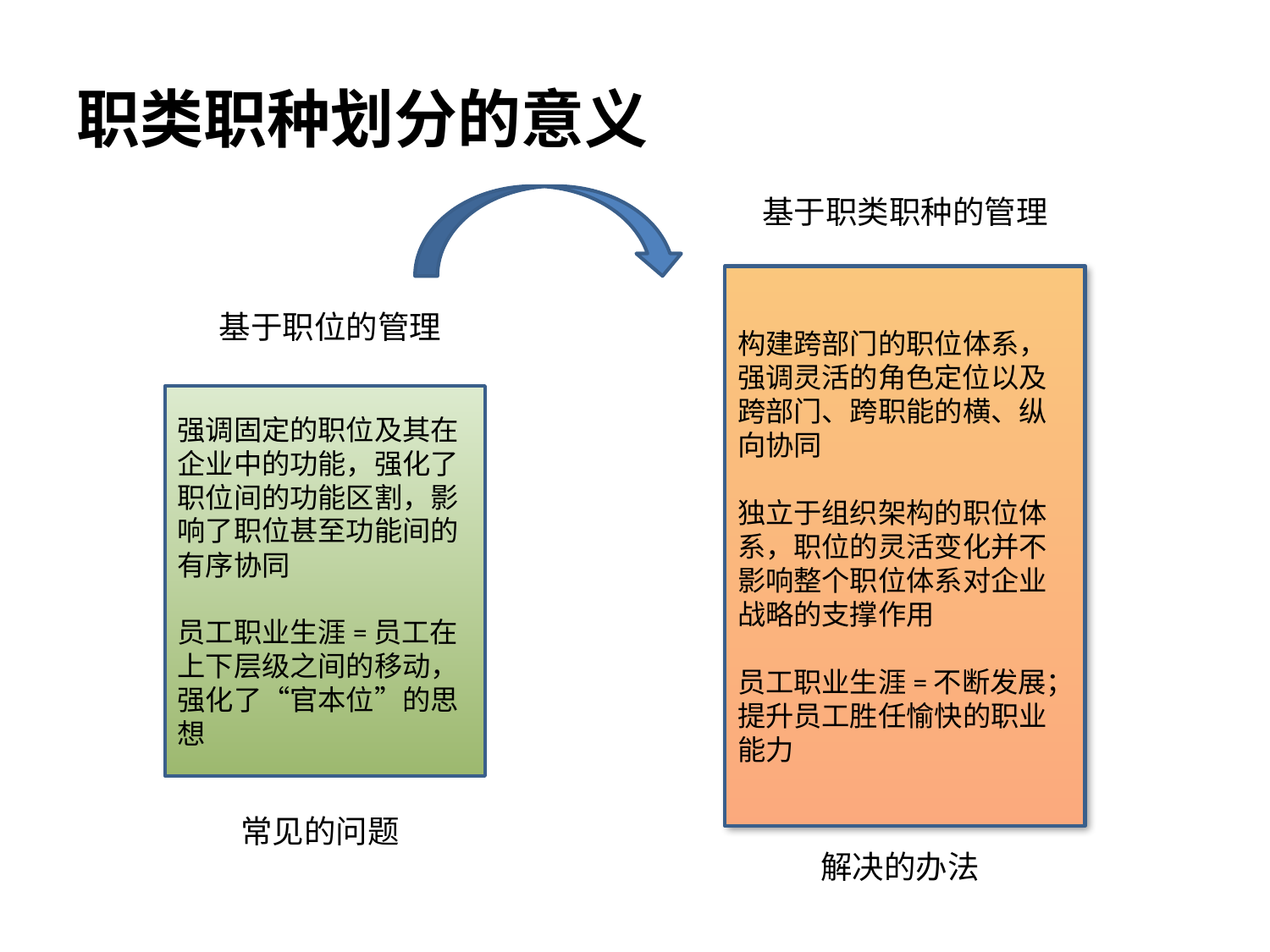

# 职类职种划分的意义
基于职类职种的管理

构建跨部门的职位体系，强调灵活的角色定位以及跨部门、跨职能的横、纵向协同

独立于组织架构的职位体系，职位的灵活变化并不影响整个职位体系对企业战略的支撑作用

员工职业生涯=不断发展；提升员工胜任愉快的职业能力
基于职位的管理
强调固定的职位及其在企业中的功能，强化了职位间的功能区割，影响了职位甚至功能间的有序协同

员工职业生涯=员工在上下层级之间的移动，强化了“官本位”的思想
常见的问题
解决的办法